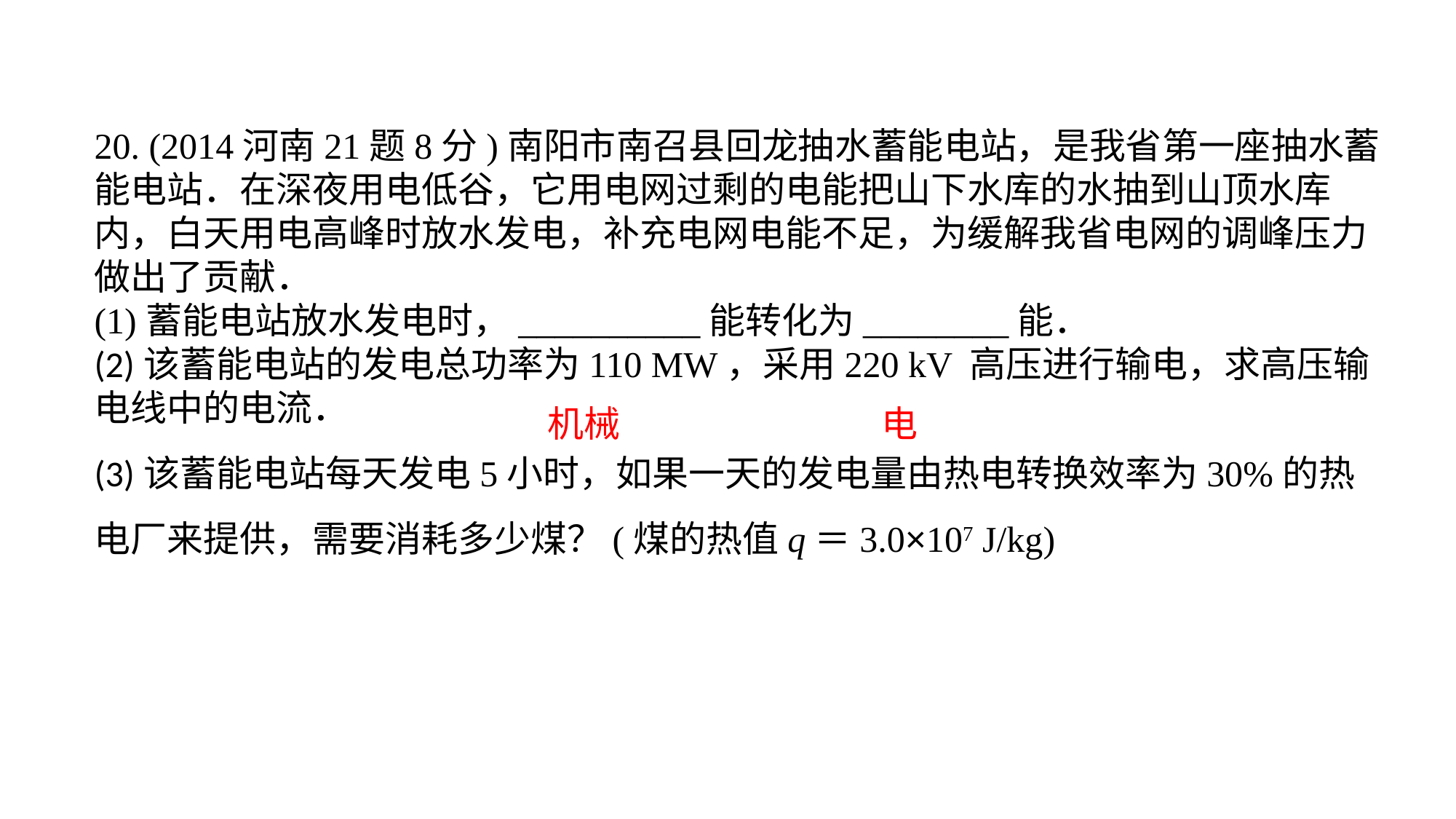

20. (2014河南21题8分)南阳市南召县回龙抽水蓄能电站，是我省第一座抽水蓄能电站．在深夜用电低谷，它用电网过剩的电能把山下水库的水抽到山顶水库内，白天用电高峰时放水发电，补充电网电能不足，为缓解我省电网的调峰压力做出了贡献．(1)蓄能电站放水发电时，__________能转化为________能．(2)该蓄能电站的发电总功率为110 MW，采用220 kV 高压进行输电，求高压输电线中的电流．(3)该蓄能电站每天发电5小时，如果一天的发电量由热电转换效率为30%的热电厂来提供，需要消耗多少煤？(煤的热值q＝3.0×107 J/kg)
电
机械